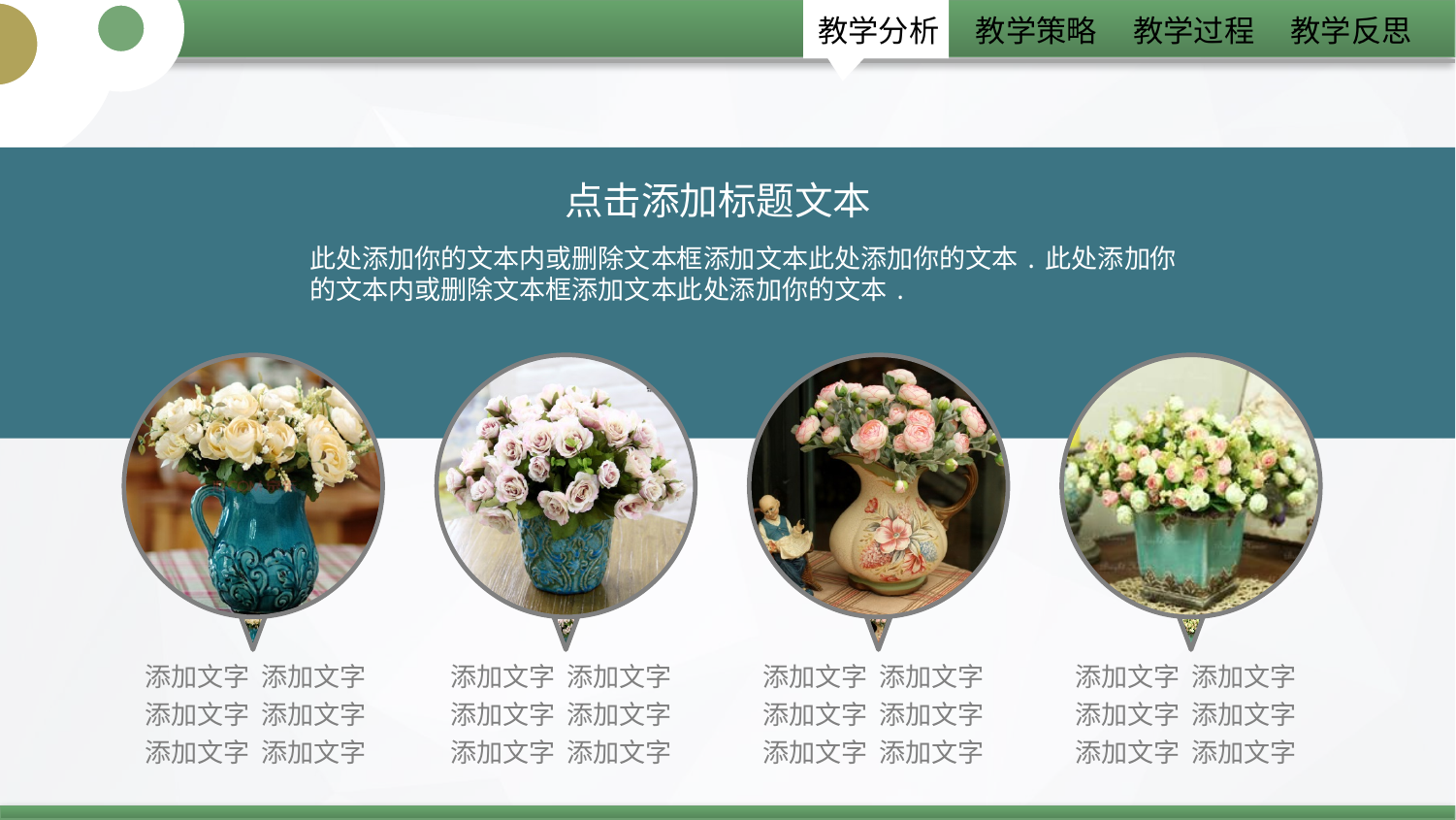

点击添加标题文本
此处添加你的文本内或删除文本框添加文本此处添加你的文本.此处添加你的文本内或删除文本框添加文本此处添加你的文本.

添加文字  添加文字
添加文字  添加文字
添加文字  添加文字
添加文字  添加文字
添加文字  添加文字
添加文字  添加文字
添加文字  添加文字
添加文字  添加文字
添加文字  添加文字
添加文字  添加文字
添加文字  添加文字
添加文字  添加文字